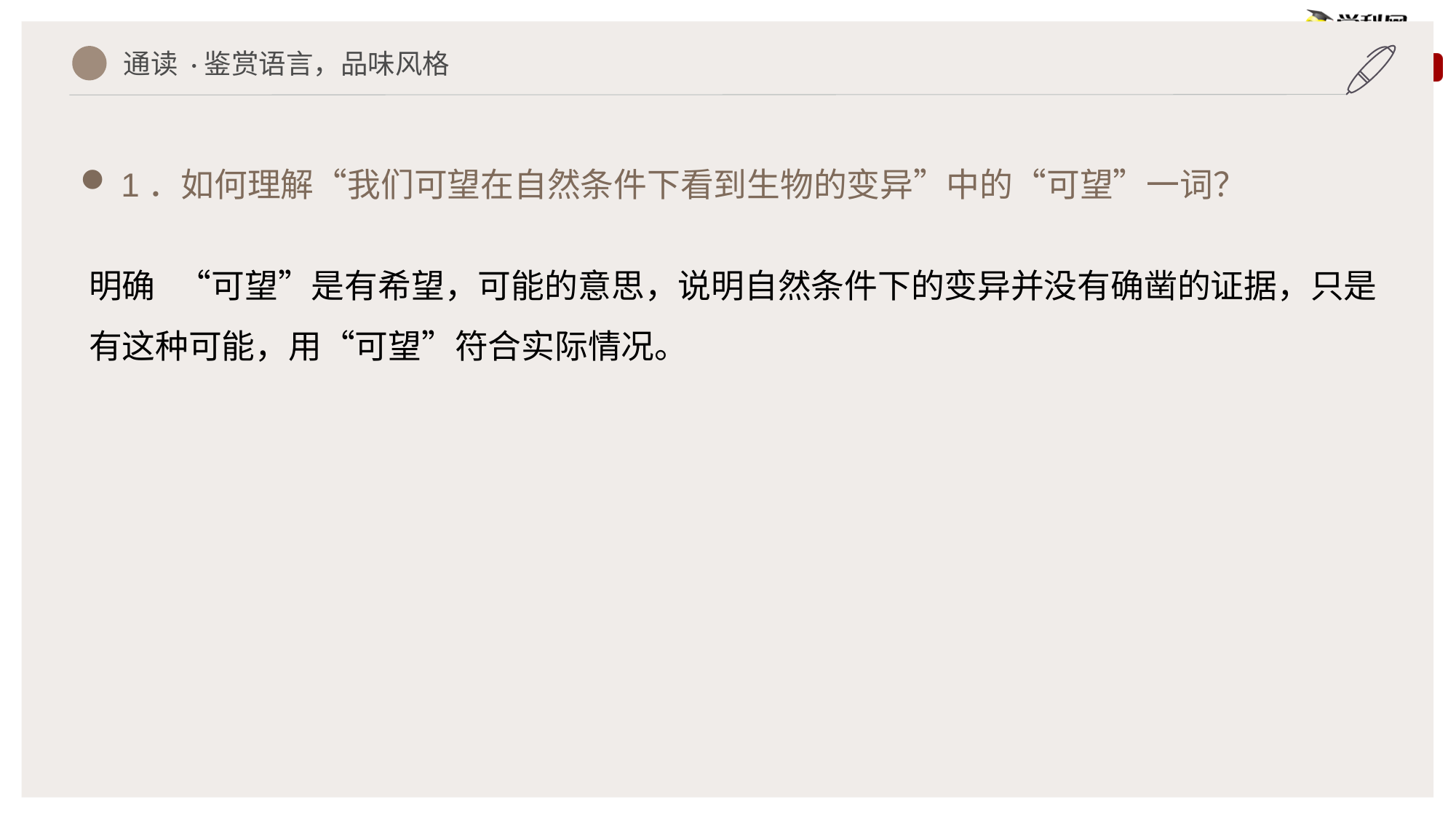

通读 ·鉴赏语言，品味风格

1．如何理解“我们可望在自然条件下看到生物的变异”中的“可望”一词？
明确   “可望”是有希望，可能的意思，说明自然条件下的变异并没有确凿的证据，只是有这种可能，用“可望”符合实际情况。